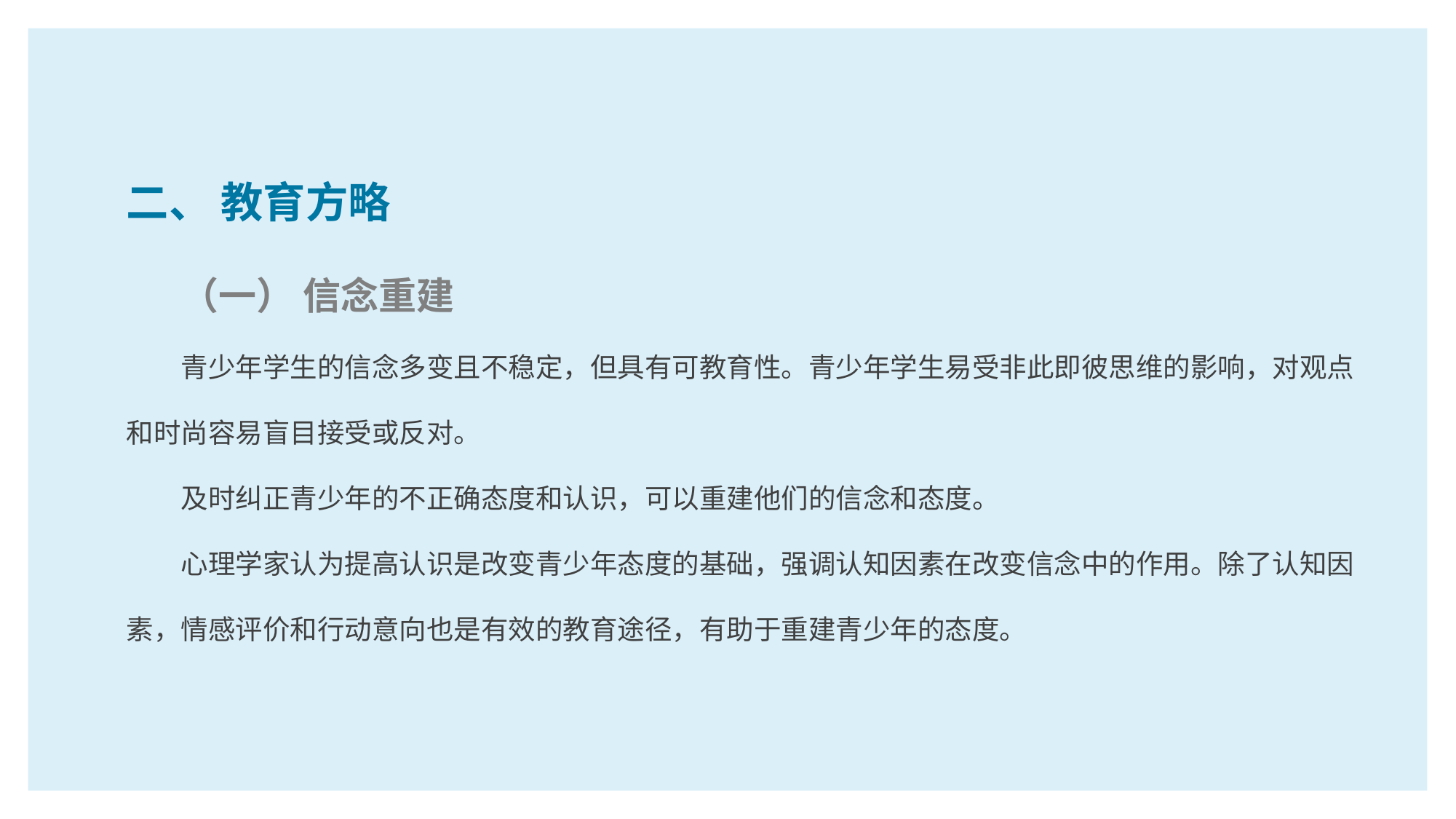

二、 教育方略
（一） 信念重建
青少年学生的信念多变且不稳定，但具有可教育性。青少年学生易受非此即彼思维的影响，对观点和时尚容易盲目接受或反对。
及时纠正青少年的不正确态度和认识，可以重建他们的信念和态度。
心理学家认为提高认识是改变青少年态度的基础，强调认知因素在改变信念中的作用。除了认知因素，情感评价和行动意向也是有效的教育途径，有助于重建青少年的态度。